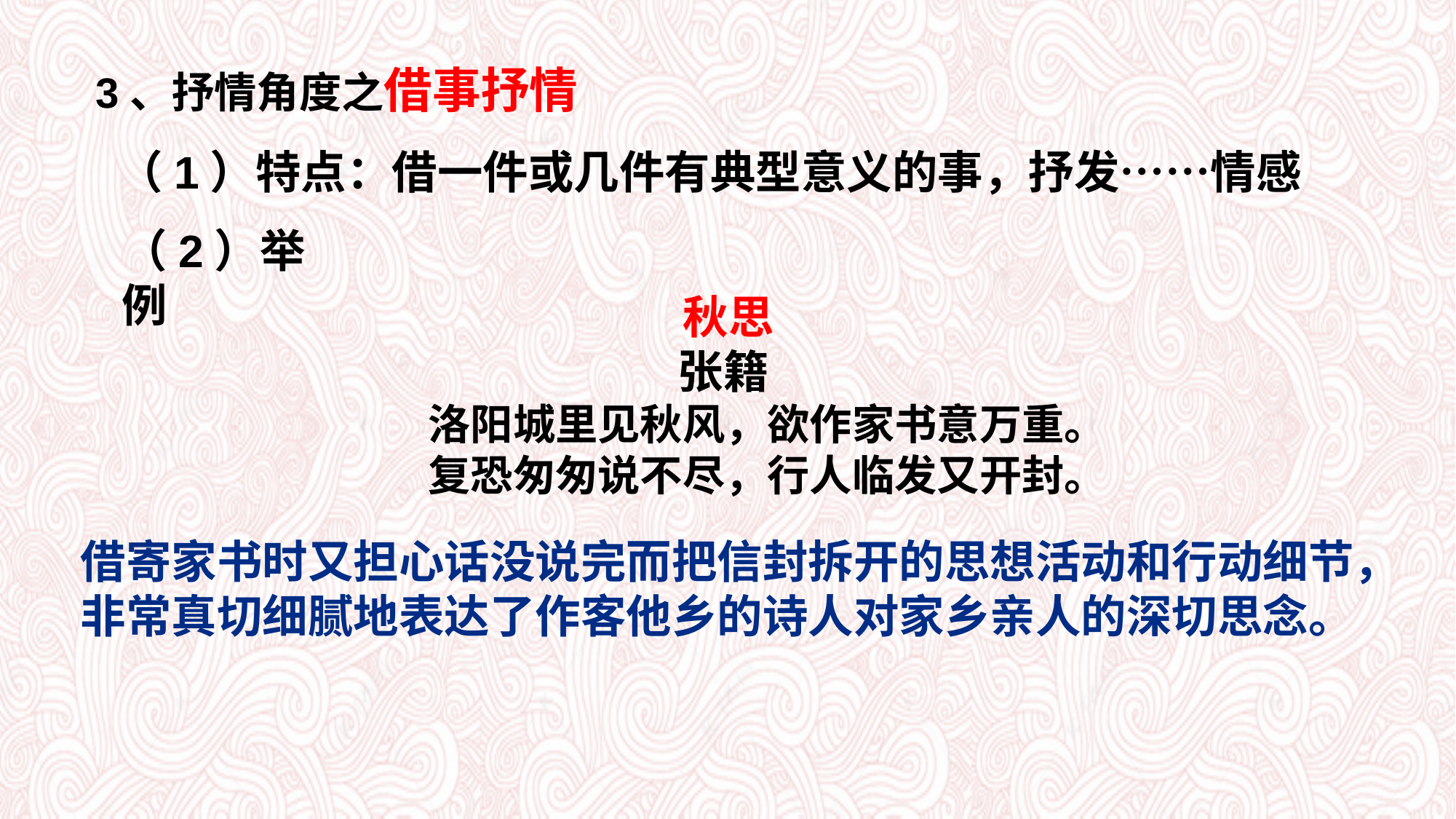

3、抒情角度之借事抒情
（1）特点：借一件或几件有典型意义的事，抒发……情感
（2）举例
秋思
张籍
       洛阳城里见秋风，欲作家书意万重。
       复恐匆匆说不尽，行人临发又开封。
借寄家书时又担心话没说完而把信封拆开的思想活动和行动细节，非常真切细腻地表达了作客他乡的诗人对家乡亲人的深切思念。